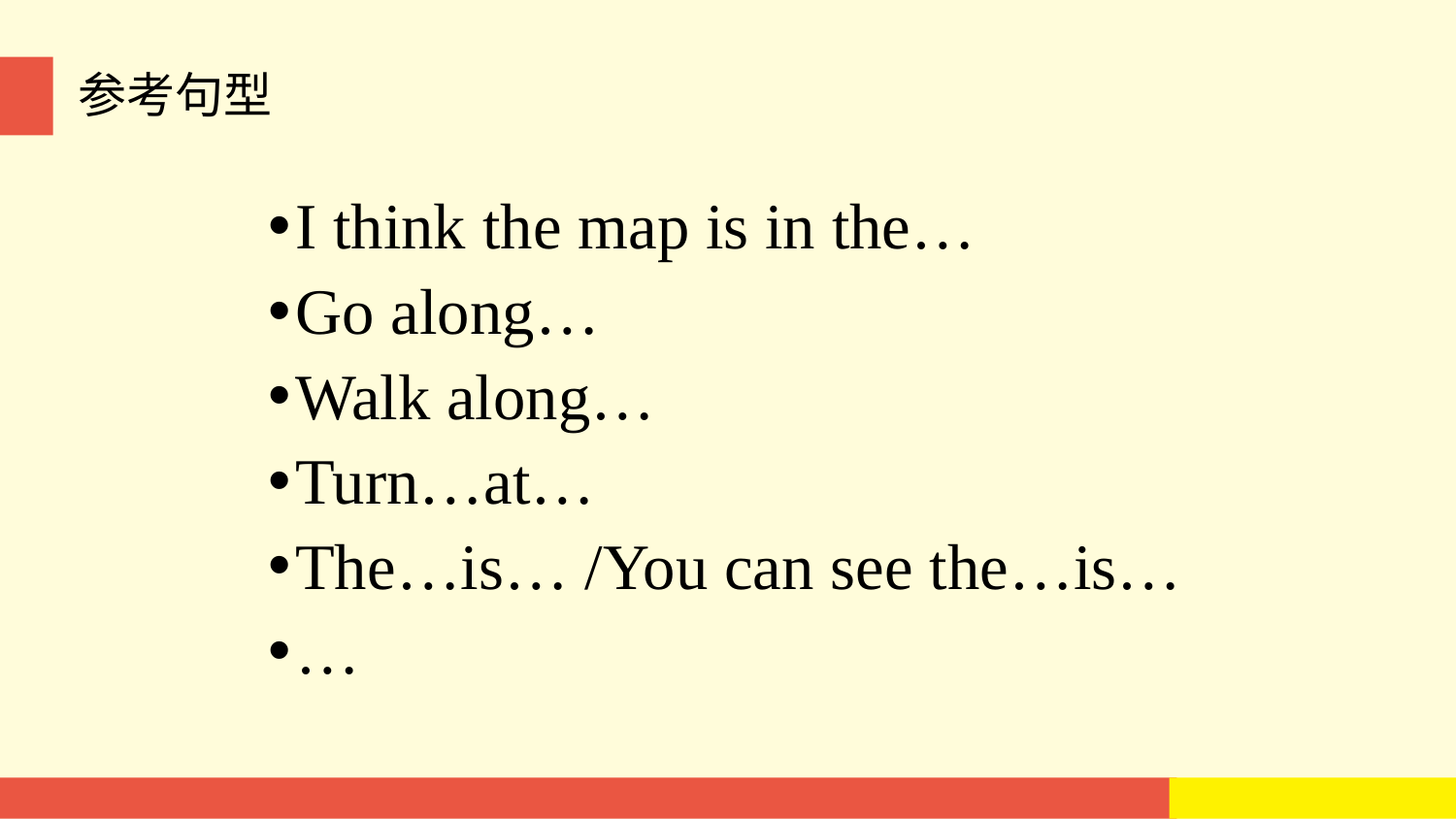

参考句型
I think the map is in the…
Go along…
Walk along…
Turn…at…
The…is… /You can see the…is…
…